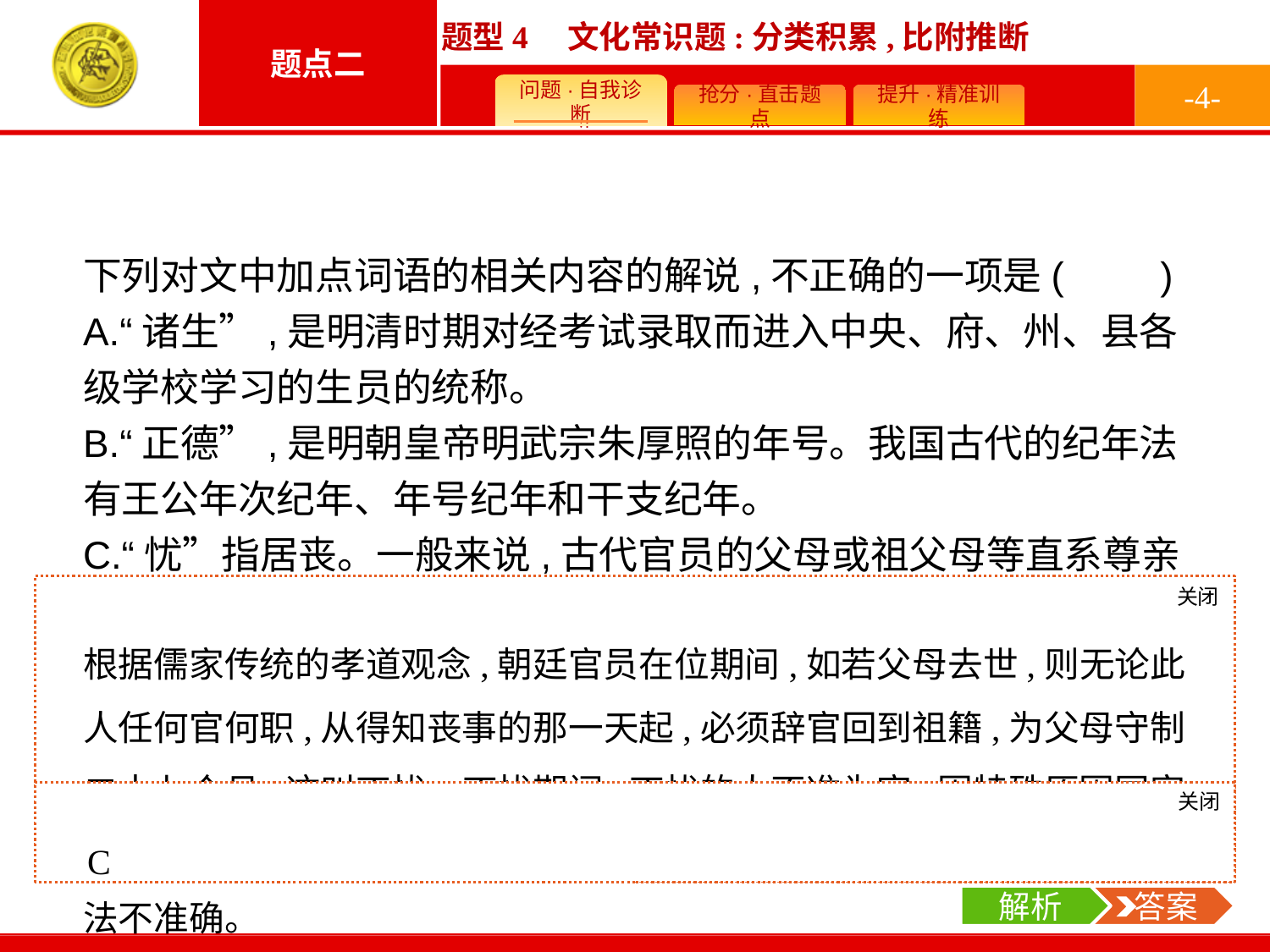

-4-
下列对文中加点词语的相关内容的解说,不正确的一项是(　　)
A.“诸生”,是明清时期对经考试录取而进入中央、府、州、县各级学校学习的生员的统称。
B.“正德”,是明朝皇帝明武宗朱厚照的年号。我国古代的纪年法有王公年次纪年、年号纪年和干支纪年。
C.“忧”指居丧。一般来说,古代官员的父母或祖父母等直系尊亲去世,官员必须辞官,办完丧事后再出来为官。
D.“兵部”,是中国古代官署名,六部之一,掌管选用武官及兵籍、军械、军令等。“右侍郎”为兵部副官。

关闭
解析

根据儒家传统的孝道观念,朝廷官员在位期间,如若父母去世,则无论此人任何官何职,从得知丧事的那一天起,必须辞官回到祖籍,为父母守制二十七个月,这叫丁忧。丁忧期间,丁忧的人不准为官,因特殊原因国家强招丁忧的人为官,叫作“夺情”。C项“办完丧事后再出来为官”说法不准确。
关闭

解析
  答案

C
解析
  答案